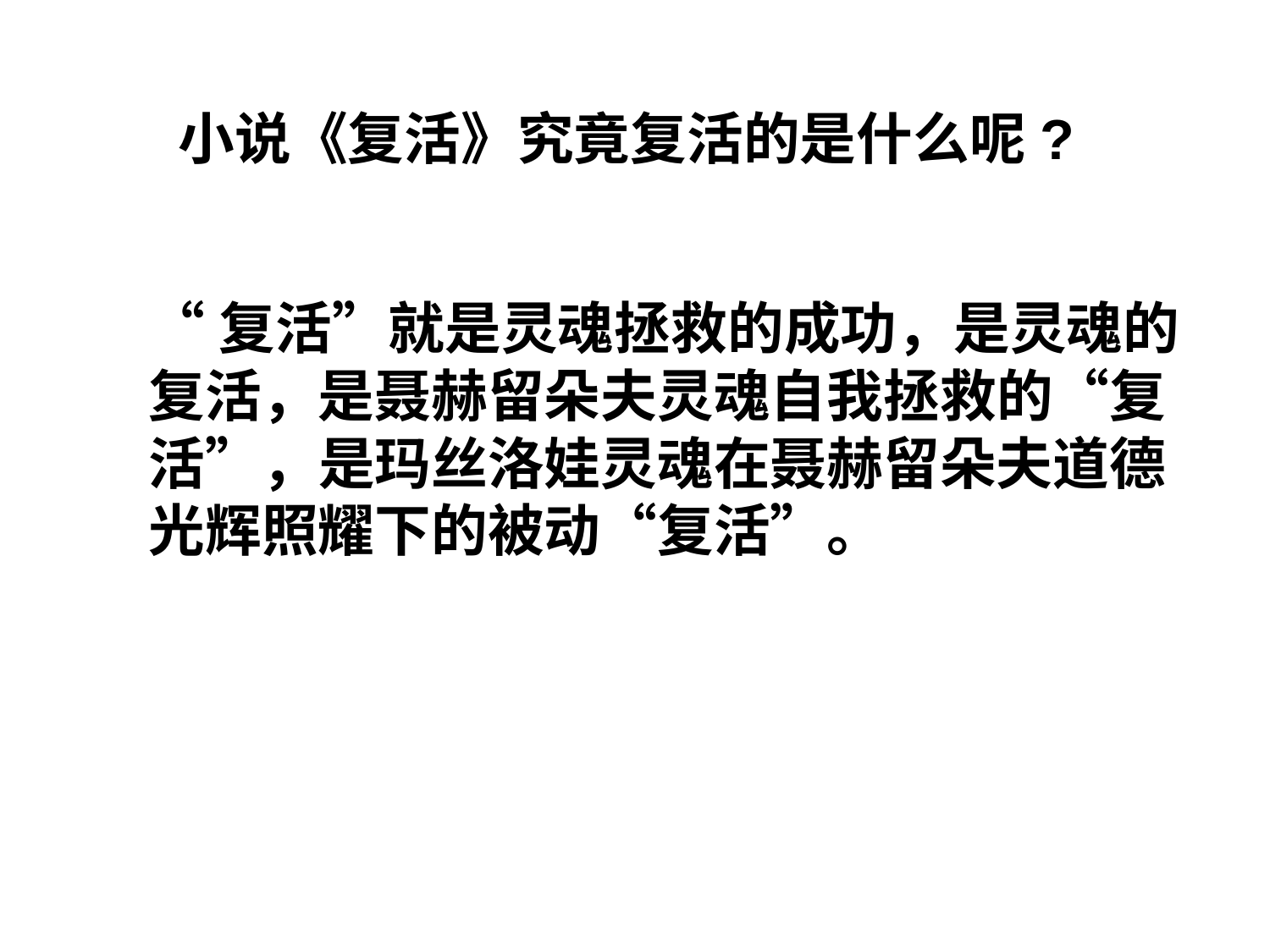

小说《复活》究竟复活的是什么呢?
“复活”就是灵魂拯救的成功，是灵魂的复活，是聂赫留朵夫灵魂自我拯救的“复活”，是玛丝洛娃灵魂在聂赫留朵夫道德光辉照耀下的被动“复活”。